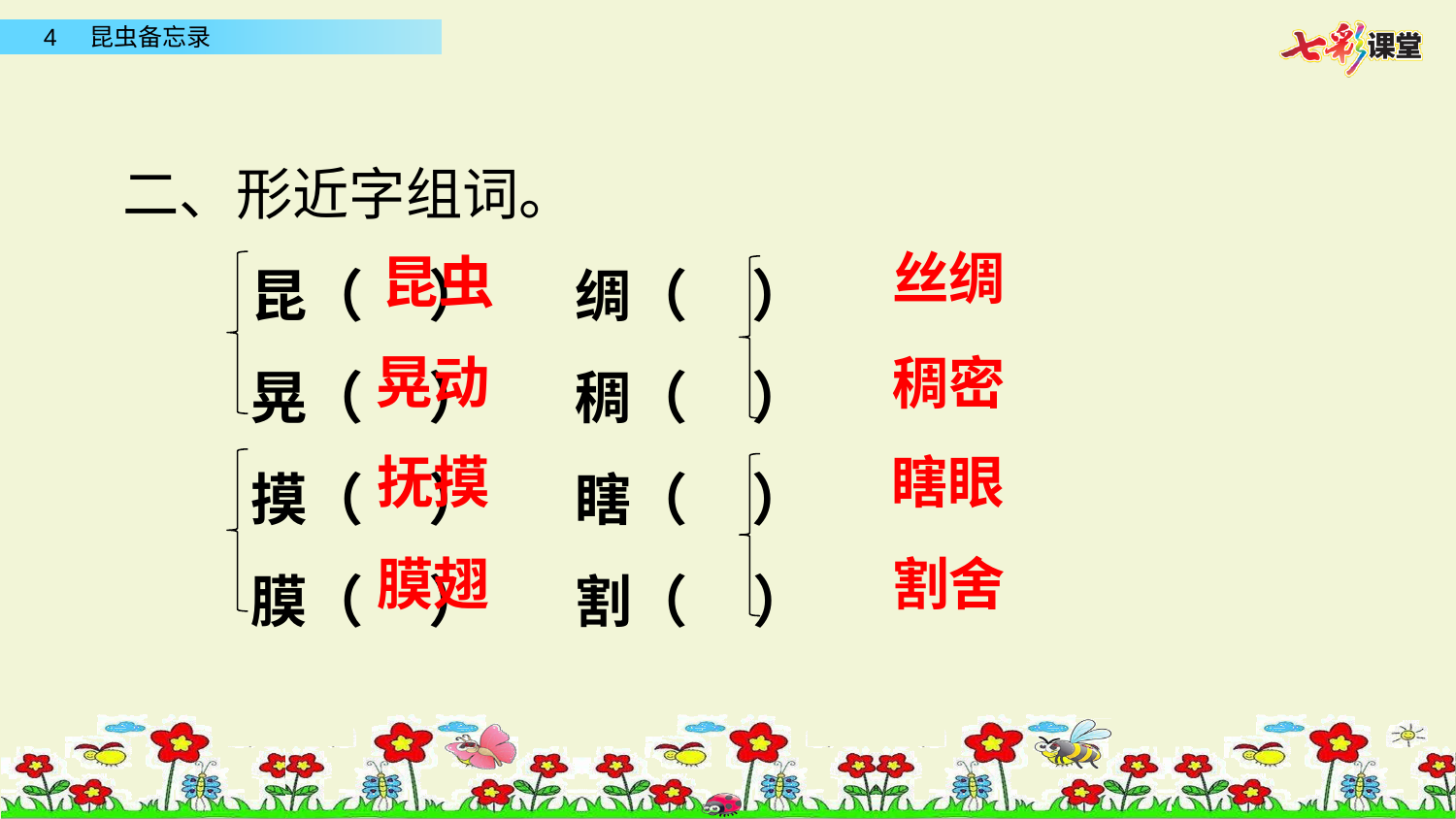

二、形近字组词。
昆（     ）       绸（     ）
晃（     ）       稠（     ）
摸（     ）       瞎（     ）
膜（     ）       割（     ）
丝绸
昆虫

晃动
稠密
抚摸
瞎眼

割舍
膜翅